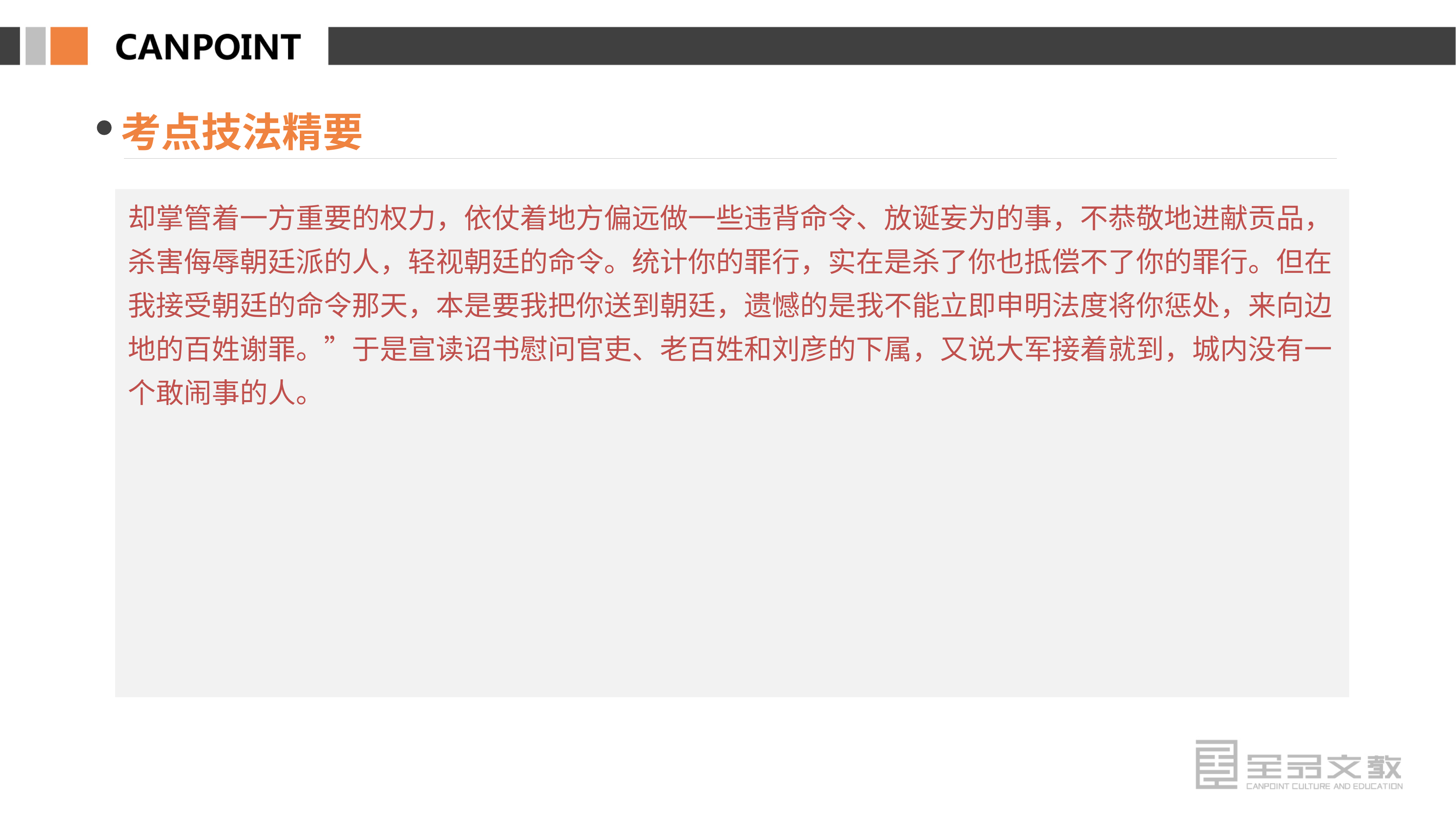

考点技法精要

却掌管着一方重要的权力，依仗着地方偏远做一些违背命令、放诞妄为的事，不恭敬地进献贡品，杀害侮辱朝廷派的人，轻视朝廷的命令。统计你的罪行，实在是杀了你也抵偿不了你的罪行。但在我接受朝廷的命令那天，本是要我把你送到朝廷，遗憾的是我不能立即申明法度将你惩处，来向边地的百姓谢罪。”于是宣读诏书慰问官吏、老百姓和刘彦的下属，又说大军接着就到，城内没有一个敢闹事的人。